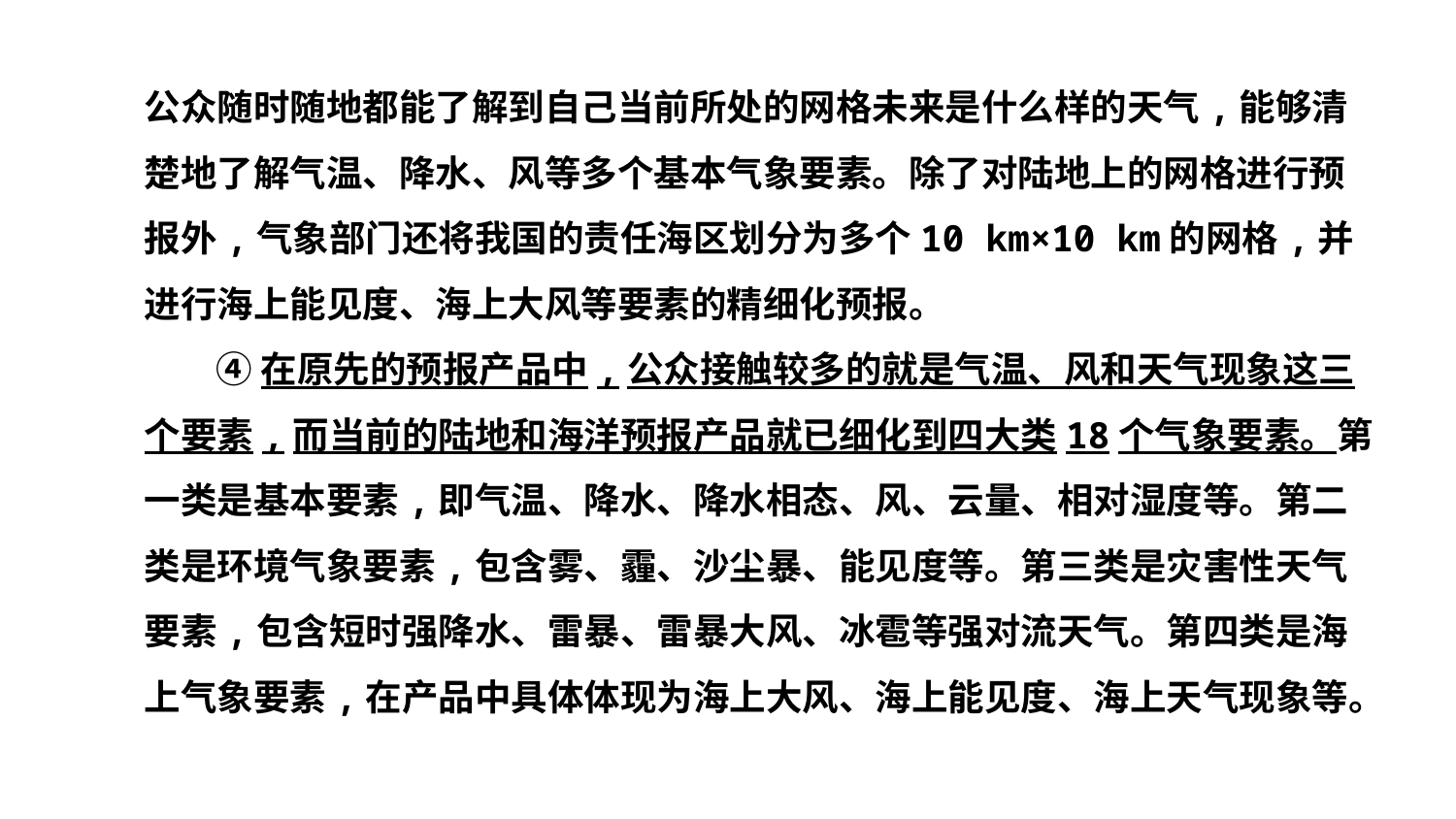

公众随时随地都能了解到自己当前所处的网格未来是什么样的天气,能够清楚地了解气温、降水、风等多个基本气象要素。除了对陆地上的网格进行预报外,气象部门还将我国的责任海区划分为多个10 km×10 km的网格,并进行海上能见度、海上大风等要素的精细化预报。
④在原先的预报产品中,公众接触较多的就是气温、风和天气现象这三个要素,而当前的陆地和海洋预报产品就已细化到四大类18个气象要素。第一类是基本要素,即气温、降水、降水相态、风、云量、相对湿度等。第二类是环境气象要素,包含雾、霾、沙尘暴、能见度等。第三类是灾害性天气要素,包含短时强降水、雷暴、雷暴大风、冰雹等强对流天气。第四类是海上气象要素,在产品中具体体现为海上大风、海上能见度、海上天气现象等。